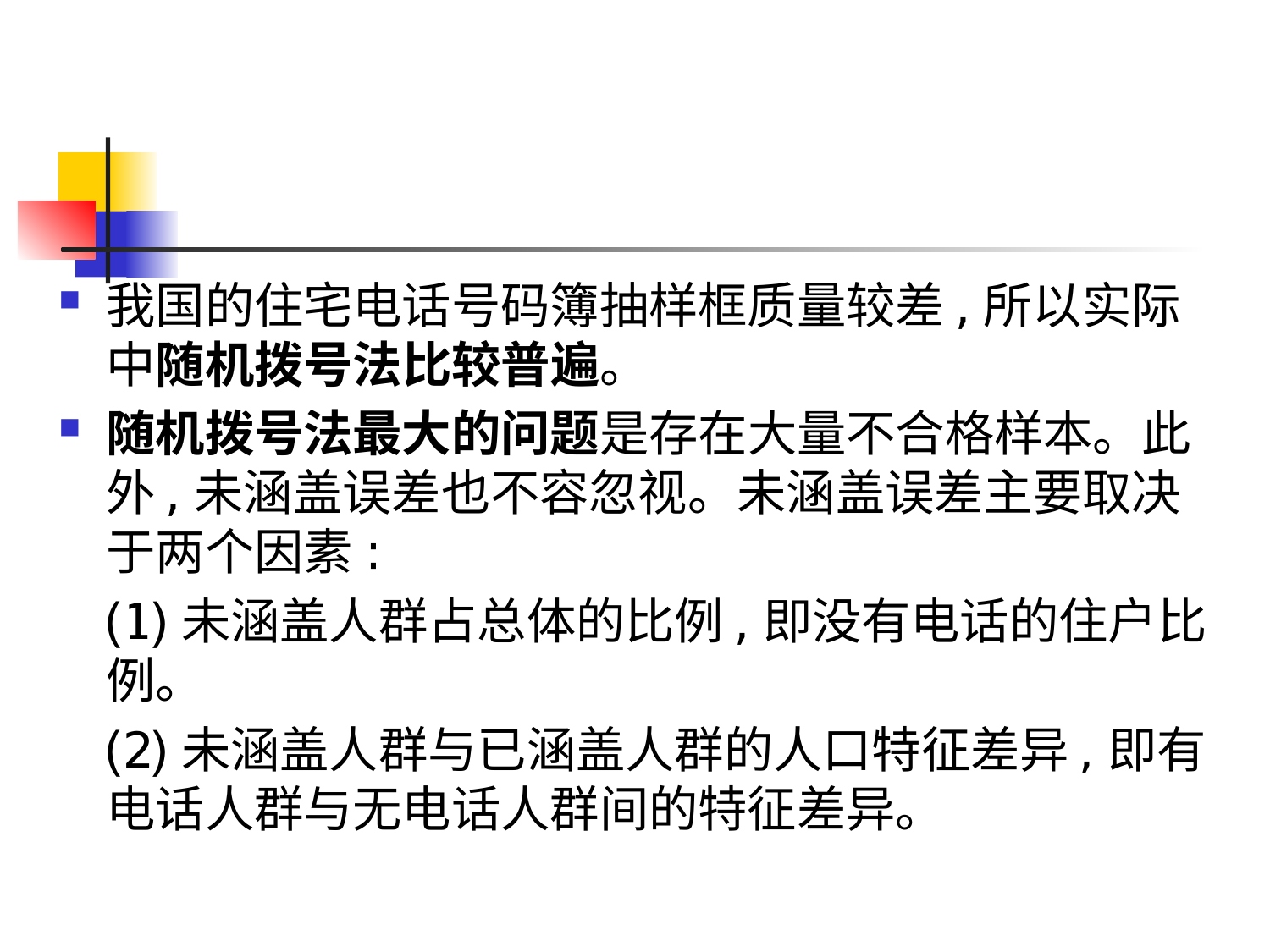

我国的住宅电话号码簿抽样框质量较差,所以实际中随机拨号法比较普遍。
随机拨号法最大的问题是存在大量不合格样本。此外,未涵盖误差也不容忽视。未涵盖误差主要取决于两个因素:
   (1)未涵盖人群占总体的比例,即没有电话的住户比例。
   (2)未涵盖人群与已涵盖人群的人口特征差异,即有电话人群与无电话人群间的特征差异。